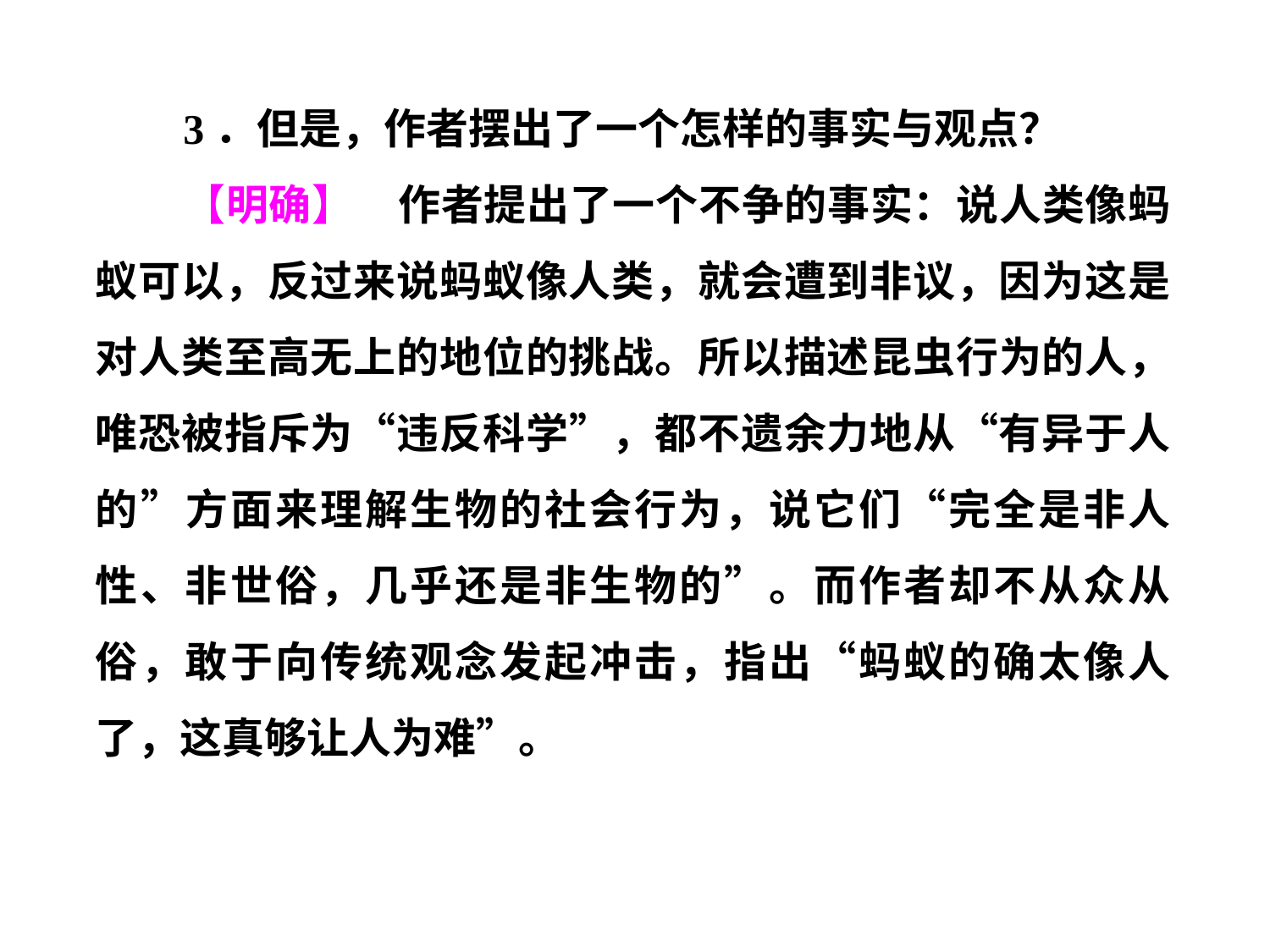

3．但是，作者摆出了一个怎样的事实与观点？
【明确】　作者提出了一个不争的事实：说人类像蚂蚁可以，反过来说蚂蚁像人类，就会遭到非议，因为这是对人类至高无上的地位的挑战。所以描述昆虫行为的人，唯恐被指斥为“违反科学”，都不遗余力地从“有异于人的”方面来理解生物的社会行为，说它们“完全是非人性、非世俗，几乎还是非生物的”。而作者却不从众从俗，敢于向传统观念发起冲击，指出“蚂蚁的确太像人了，这真够让人为难”。